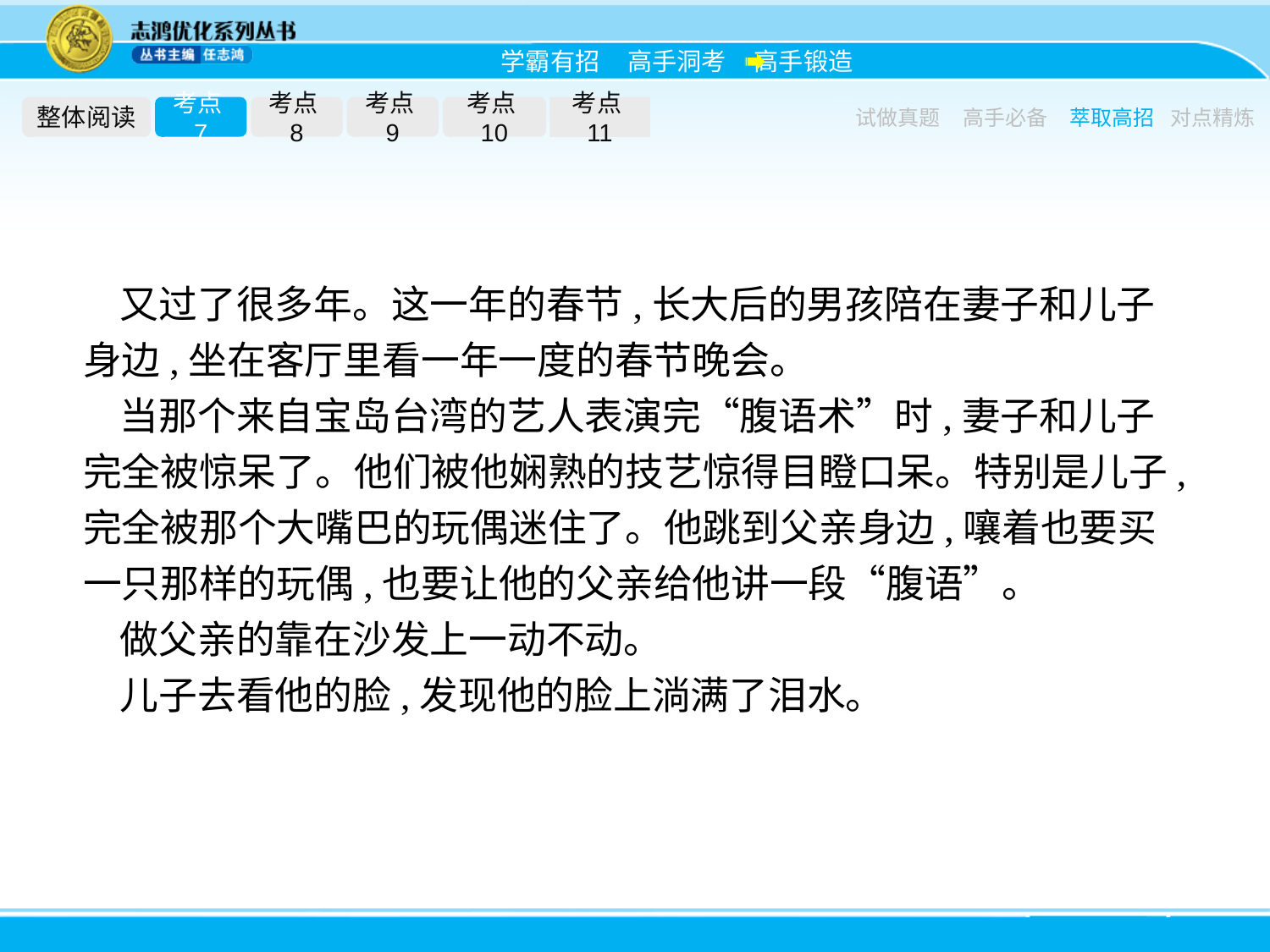

整体阅读
考点7
考点8
考点9
考点10
考点11
试做真题
高手必备
萃取高招
对点精炼
又过了很多年。这一年的春节,长大后的男孩陪在妻子和儿子身边,坐在客厅里看一年一度的春节晚会。
当那个来自宝岛台湾的艺人表演完“腹语术”时,妻子和儿子完全被惊呆了。他们被他娴熟的技艺惊得目瞪口呆。特别是儿子,完全被那个大嘴巴的玩偶迷住了。他跳到父亲身边,嚷着也要买一只那样的玩偶,也要让他的父亲给他讲一段“腹语”。
做父亲的靠在沙发上一动不动。
儿子去看他的脸,发现他的脸上淌满了泪水。